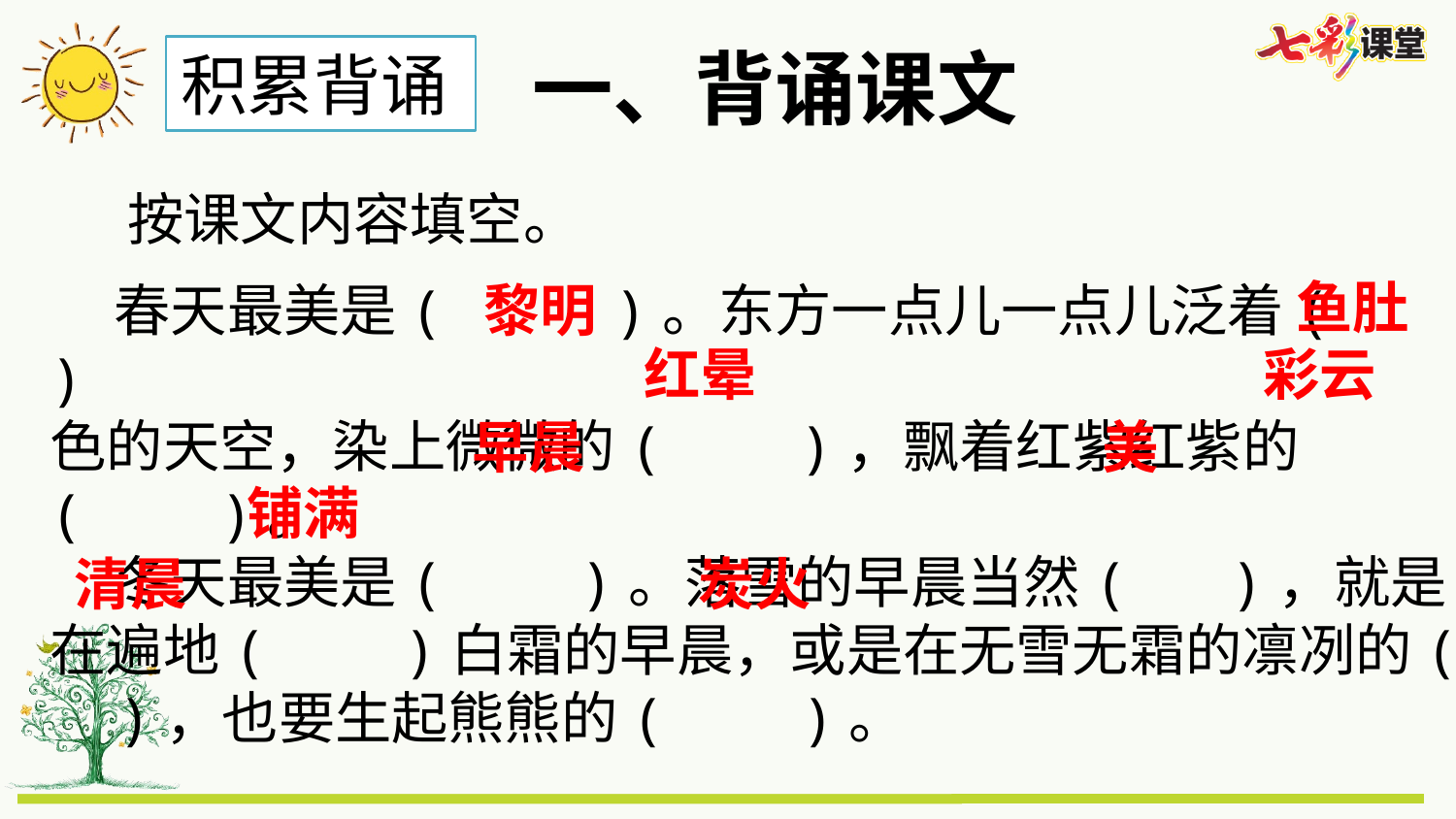

一、背诵课文
积累背诵
按课文内容填空。
鱼肚
    春天最美是(     )。东方一点儿一点儿泛着(     )
色的天空，染上微微的(    )，飘着红紫红紫的(    )。
    冬天最美是(    )。落雪的早晨当然(   )，就是
在遍地(    )白霜的早晨，或是在无雪无霜的凛冽的(    )，也要生起熊熊的(    )。
黎明
红晕
彩云
早晨
美
铺满
清晨
炭火